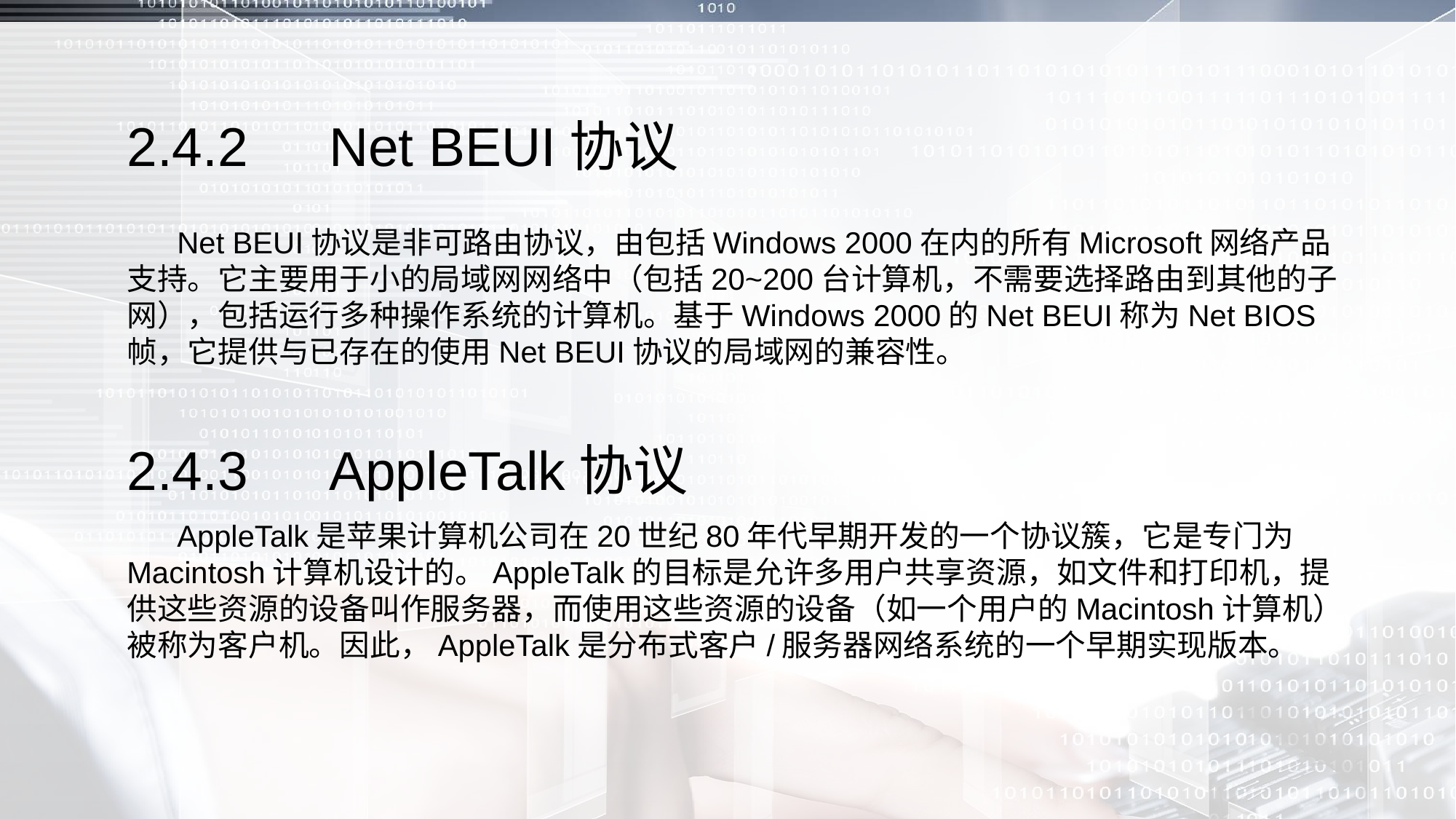

# 2.4.2　Net BEUI协议
      Net BEUI协议是非可路由协议，由包括Windows 2000在内的所有Microsoft网络产品支持。它主要用于小的局域网网络中（包括20~200台计算机，不需要选择路由到其他的子网），包括运行多种操作系统的计算机。基于Windows 2000的Net BEUI称为Net BIOS帧，它提供与已存在的使用Net BEUI协议的局域网的兼容性。

2.4.3　AppleTalk协议
      AppleTalk是苹果计算机公司在20世纪80年代早期开发的一个协议簇，它是专门为Macintosh计算机设计的。AppleTalk的目标是允许多用户共享资源，如文件和打印机，提供这些资源的设备叫作服务器，而使用这些资源的设备（如一个用户的Macintosh计算机）被称为客户机。因此，AppleTalk是分布式客户/服务器网络系统的一个早期实现版本。